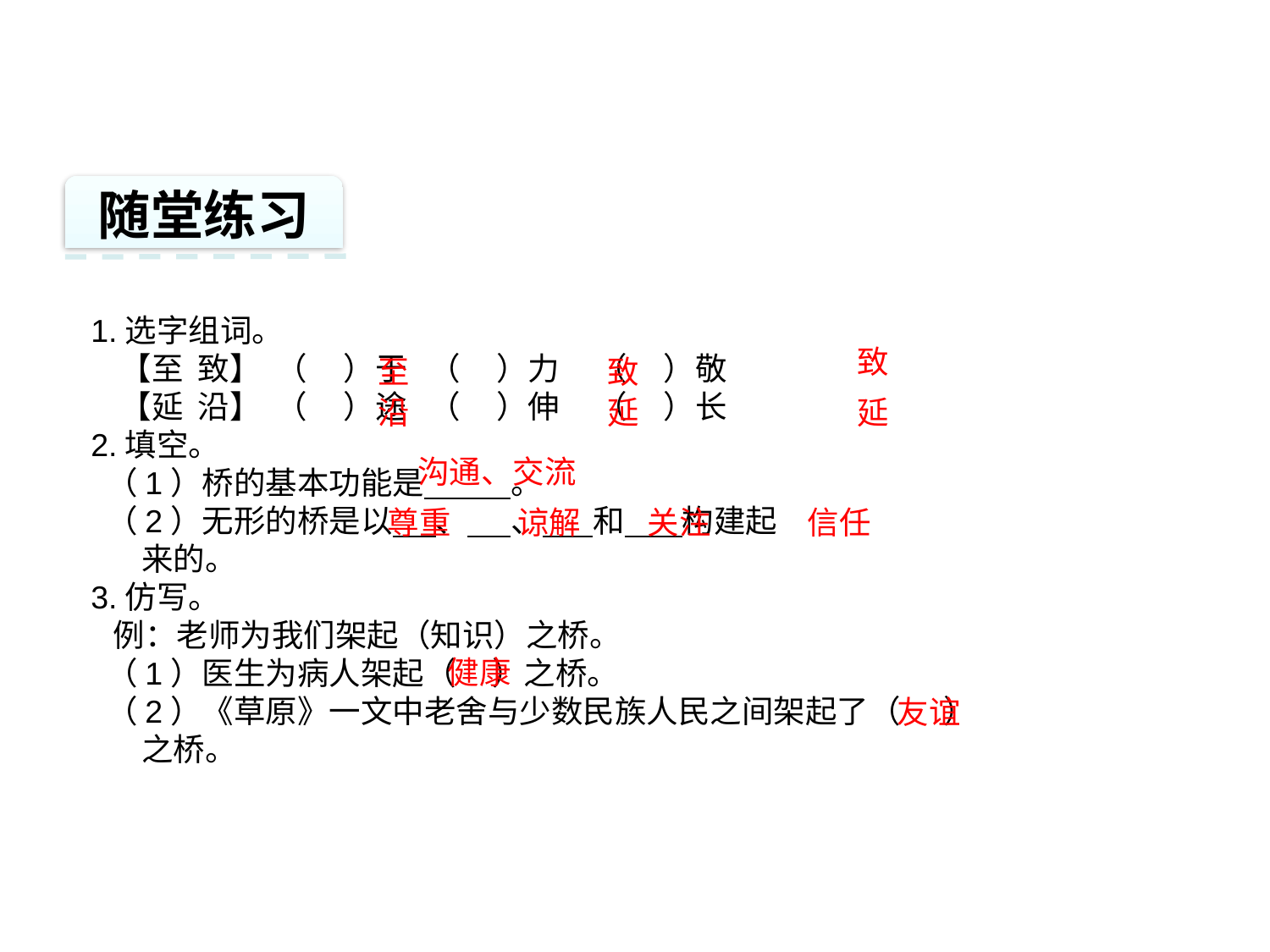

随堂练习
1.选字组词。
   【至  致】  （     ）于   （     ）力     （     ）敬
   【延  沿】  （     ）途   （     ）伸     （     ）长
2.填空。
 （1）桥的基本功能是            。
 （2）无形的桥是以      、      、       和        构建起
      来的。
3.仿写。
  例：老师为我们架起（知识）之桥。
 （1）医生为病人架起（     ）之桥。
 （2）《草原》一文中老舍与少数民族人民之间架起了（      ）
      之桥。
致
至
致
沿
延
延
沟通、交流
尊重
谅解
关注
信任
健康
友谊